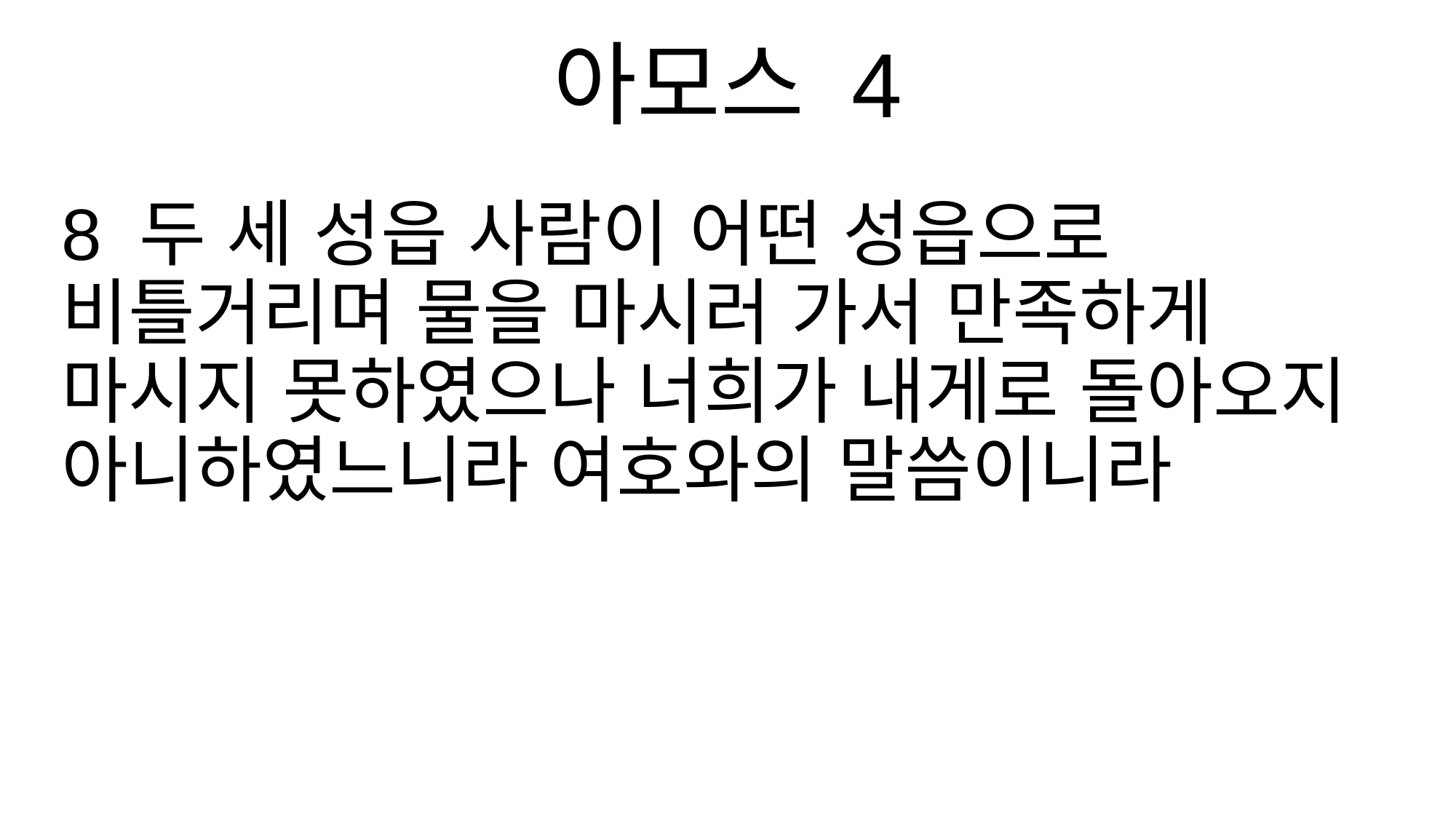

아모스 4
8 두 세 성읍 사람이 어떤 성읍으로 비틀거리며 물을 마시러 가서 만족하게 마시지 못하였으나 너희가 내게로 돌아오지 아니하였느니라 여호와의 말씀이니라